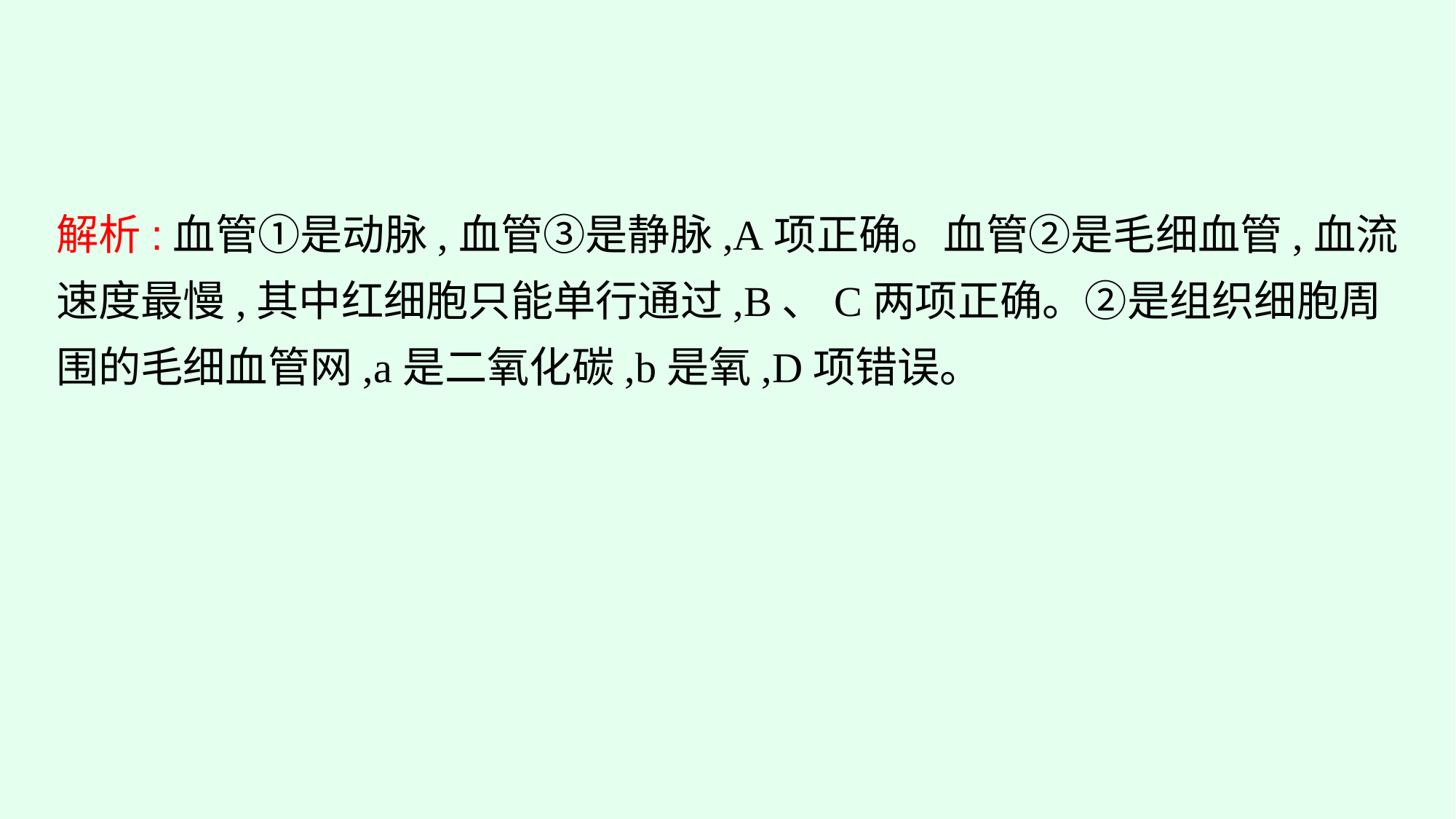

解析:血管①是动脉,血管③是静脉,A项正确。血管②是毛细血管,血流速度最慢,其中红细胞只能单行通过,B、C两项正确。②是组织细胞周围的毛细血管网,a是二氧化碳,b是氧,D项错误。